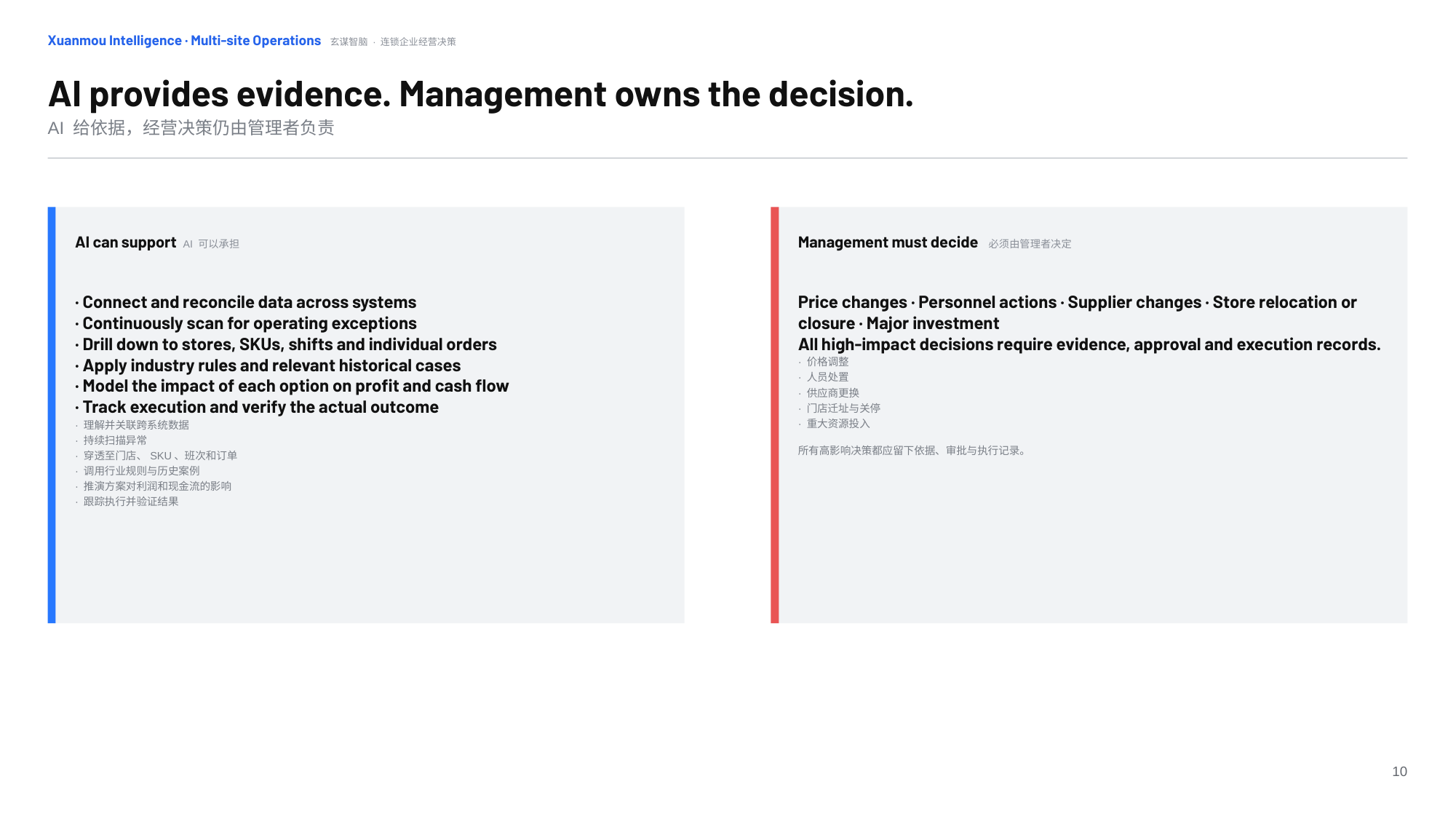

Xuanmou Intelligence · Multi-site Operations  玄谋智脑 · 连锁企业经营决策
AI provides evidence. Management owns the decision.
AI 给依据，经营决策仍由管理者负责

AI can support  AI 可以承担
Management must decide  必须由管理者决定
· Connect and reconcile data across systems
· Continuously scan for operating exceptions
· Drill down to stores, SKUs, shifts and individual orders
· Apply industry rules and relevant historical cases
· Model the impact of each option on profit and cash flow
· Track execution and verify the actual outcome
· 理解并关联跨系统数据
· 持续扫描异常
· 穿透至门店、SKU、班次和订单
· 调用行业规则与历史案例
· 推演方案对利润和现金流的影响
· 跟踪执行并验证结果
Price changes · Personnel actions · Supplier changes · Store relocation or closure · Major investment
All high-impact decisions require evidence, approval and execution records.
· 价格调整
· 人员处置
· 供应商更换
· 门店迁址与关停
· 重大资源投入

所有高影响决策都应留下依据、审批与执行记录。
10